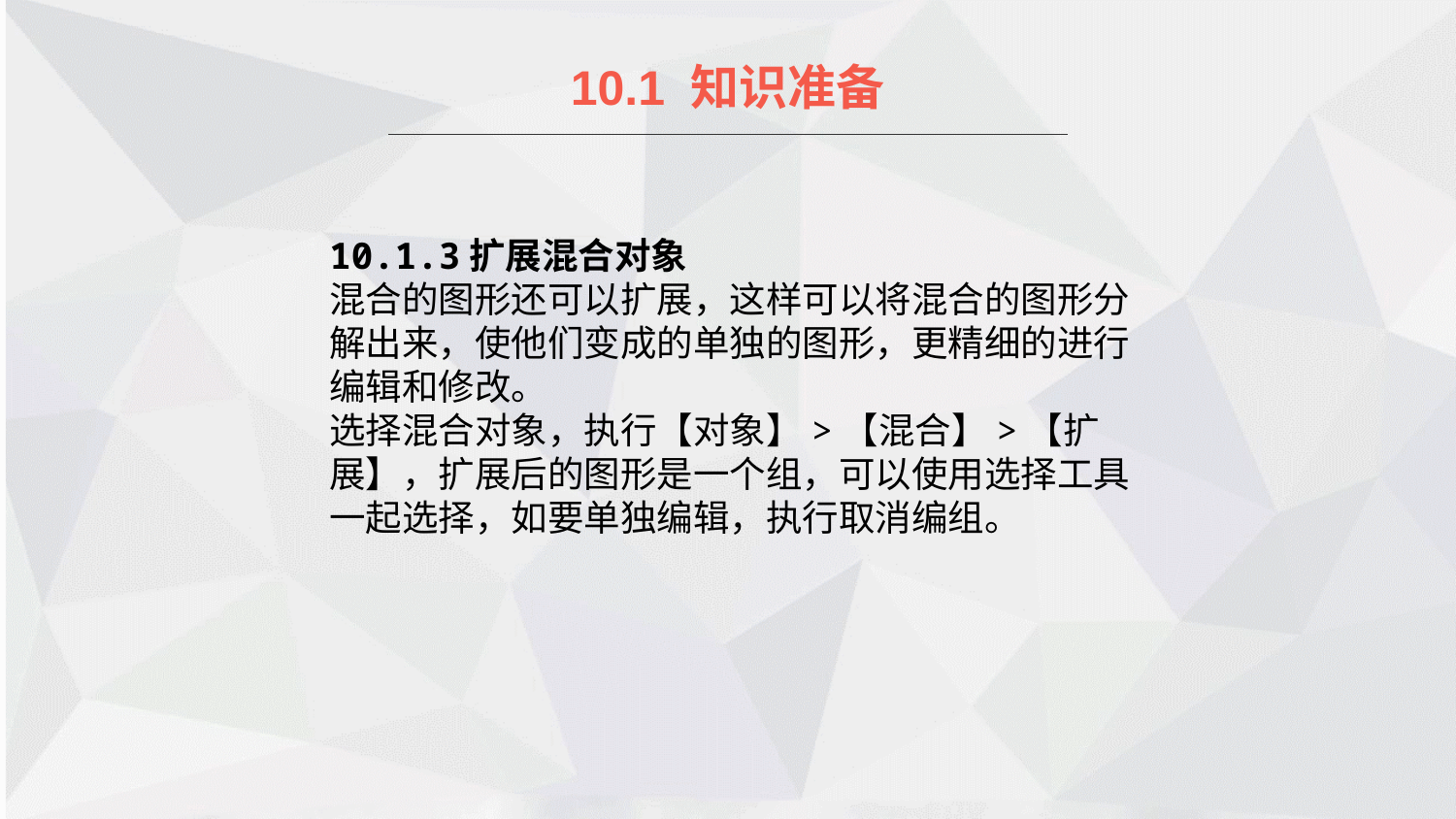

10.1 知识准备
10.1.3扩展混合对象
混合的图形还可以扩展，这样可以将混合的图形分解出来，使他们变成的单独的图形，更精细的进行编辑和修改。
选择混合对象，执行【对象】>【混合】>【扩展】，扩展后的图形是一个组，可以使用选择工具一起选择，如要单独编辑，执行取消编组。